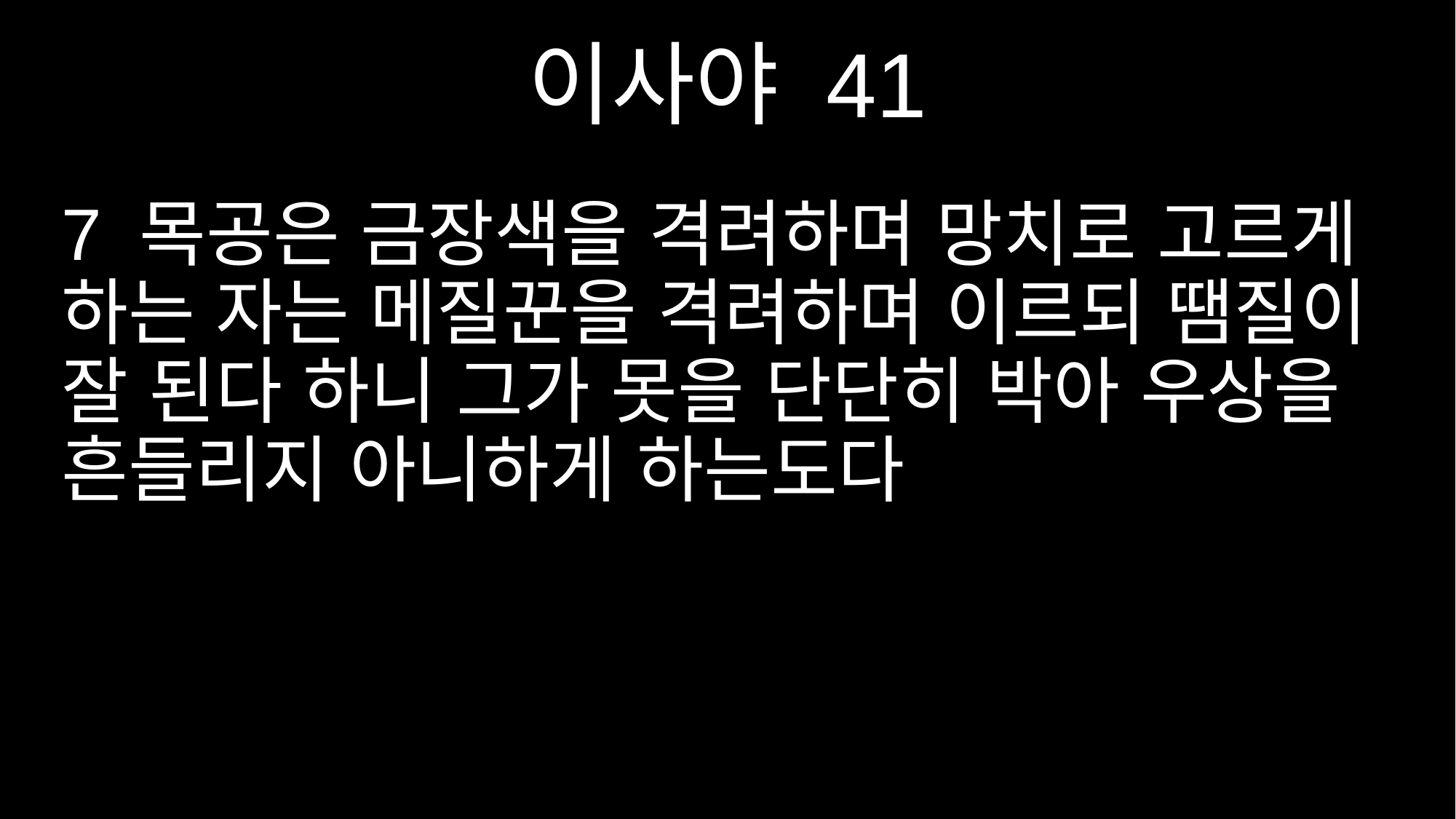

이사야 41
7 목공은 금장색을 격려하며 망치로 고르게 하는 자는 메질꾼을 격려하며 이르되 땜질이 잘 된다 하니 그가 못을 단단히 박아 우상을 흔들리지 아니하게 하는도다